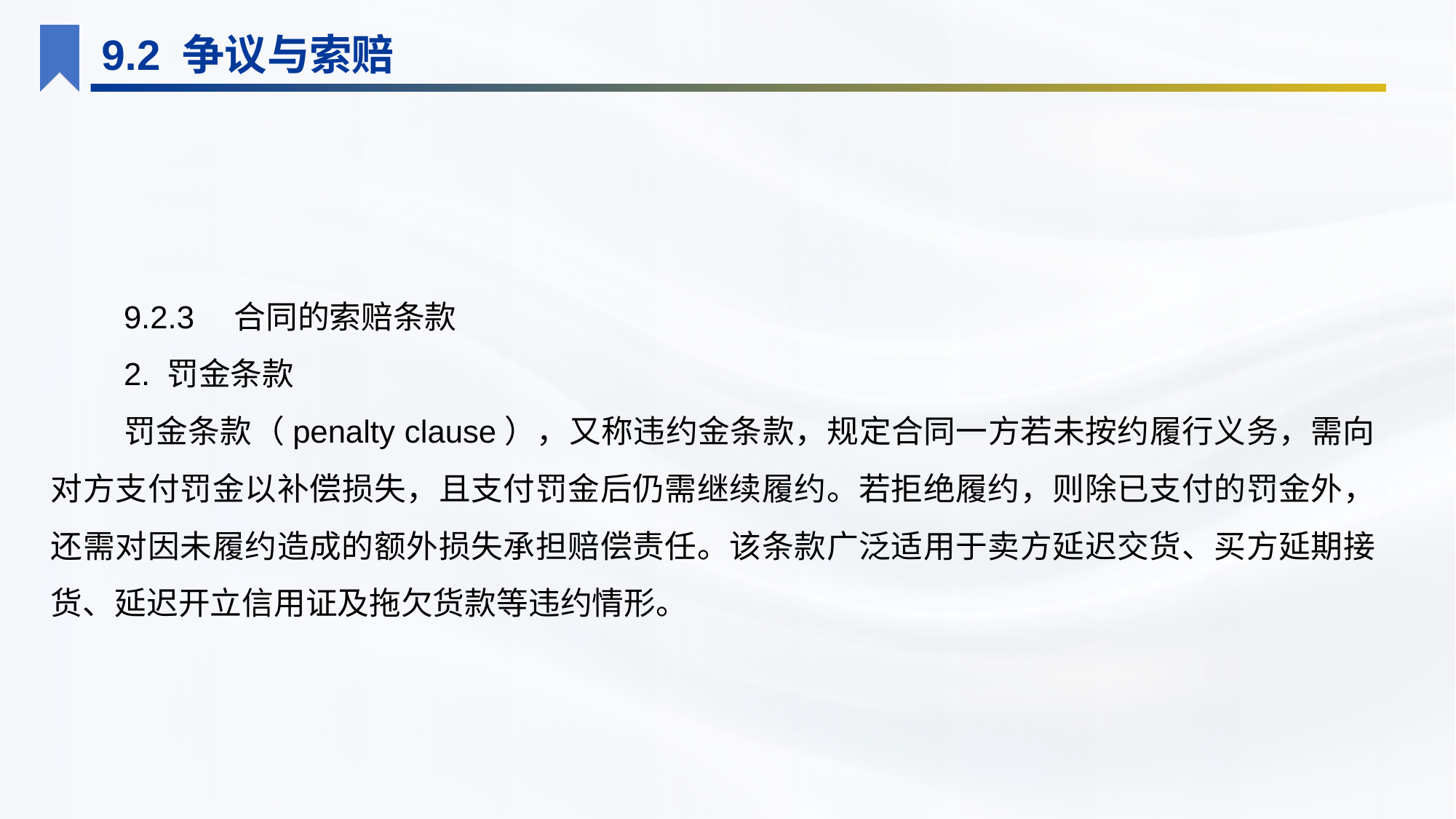

9.2 争议与索赔
9.2.3　合同的索赔条款
2. 罚金条款
罚金条款（penalty clause），又称违约金条款，规定合同一方若未按约履行义务，需向对方支付罚金以补偿损失，且支付罚金后仍需继续履约。若拒绝履约，则除已支付的罚金外，还需对因未履约造成的额外损失承担赔偿责任。该条款广泛适用于卖方延迟交货、买方延期接货、延迟开立信用证及拖欠货款等违约情形。